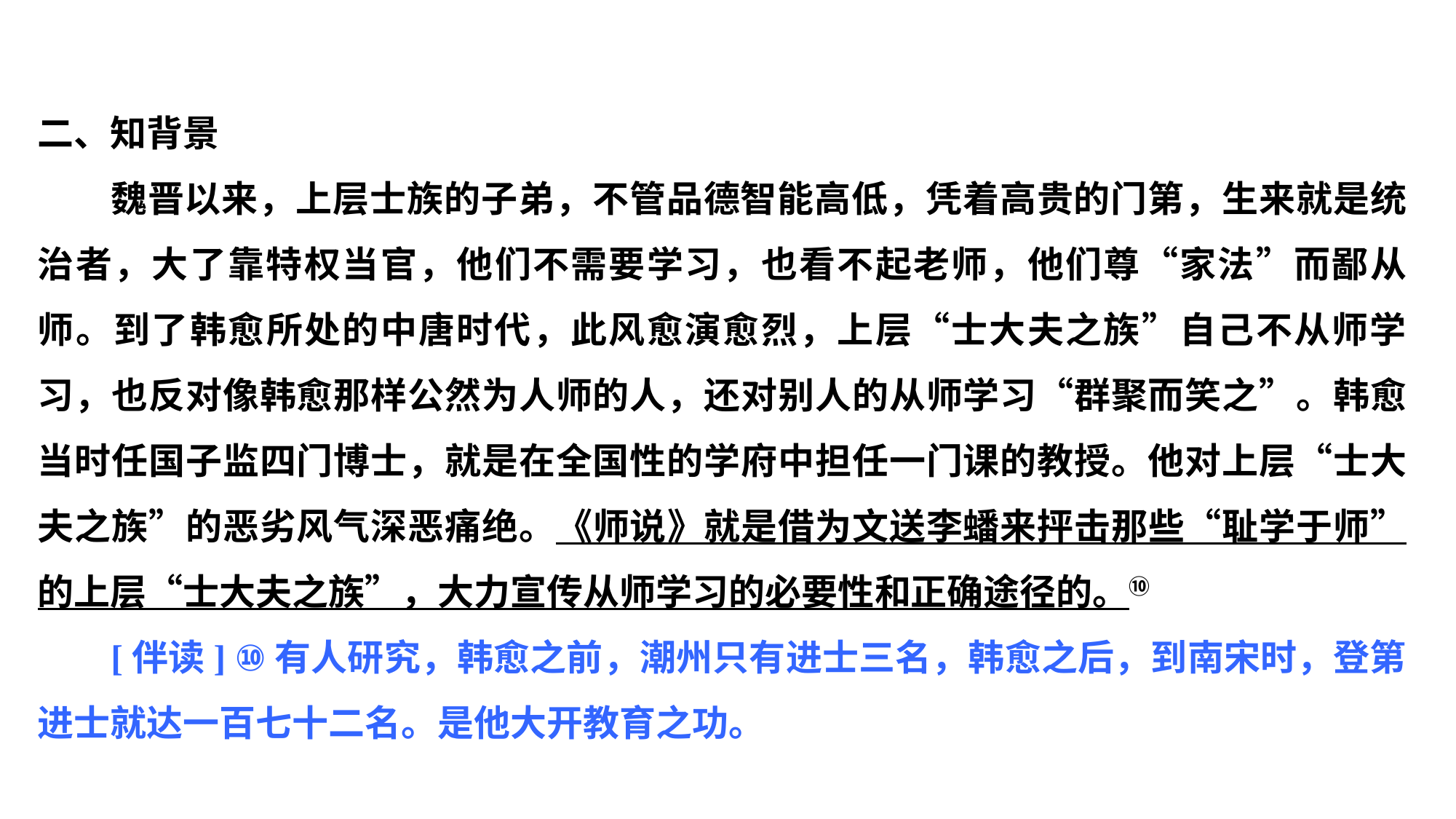

二、知背景
魏晋以来，上层士族的子弟，不管品德智能高低，凭着高贵的门第，生来就是统治者，大了靠特权当官，他们不需要学习，也看不起老师，他们尊“家法”而鄙从师。到了韩愈所处的中唐时代，此风愈演愈烈，上层“士大夫之族”自己不从师学习，也反对像韩愈那样公然为人师的人，还对别人的从师学习“群聚而笑之”。韩愈当时任国子监四门博士，就是在全国性的学府中担任一门课的教授。他对上层“士大夫之族”的恶劣风气深恶痛绝。《师说》就是借为文送李蟠来抨击那些“耻学于师”的上层“士大夫之族”，大力宣传从师学习的必要性和正确途径的。⑩
[伴读] ⑩有人研究，韩愈之前，潮州只有进士三名，韩愈之后，到南宋时，登第进士就达一百七十二名。是他大开教育之功。